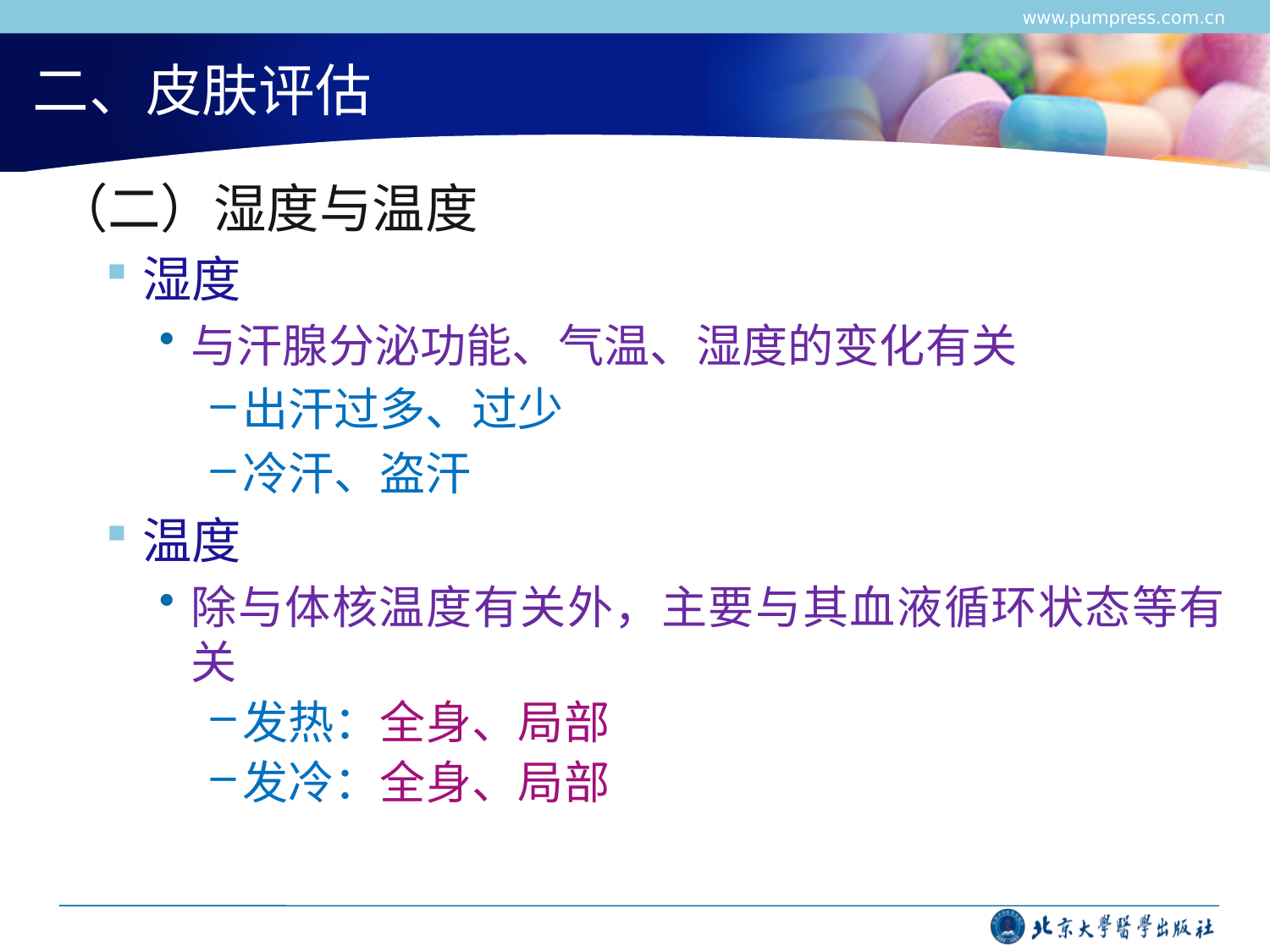

www.pumpress.com.cn
# 二、皮肤评估
（二）湿度与温度
湿度
与汗腺分泌功能、气温、湿度的变化有关
出汗过多、过少
冷汗、盗汗
温度
除与体核温度有关外，主要与其血液循环状态等有关
发热：全身、局部
发冷：全身、局部